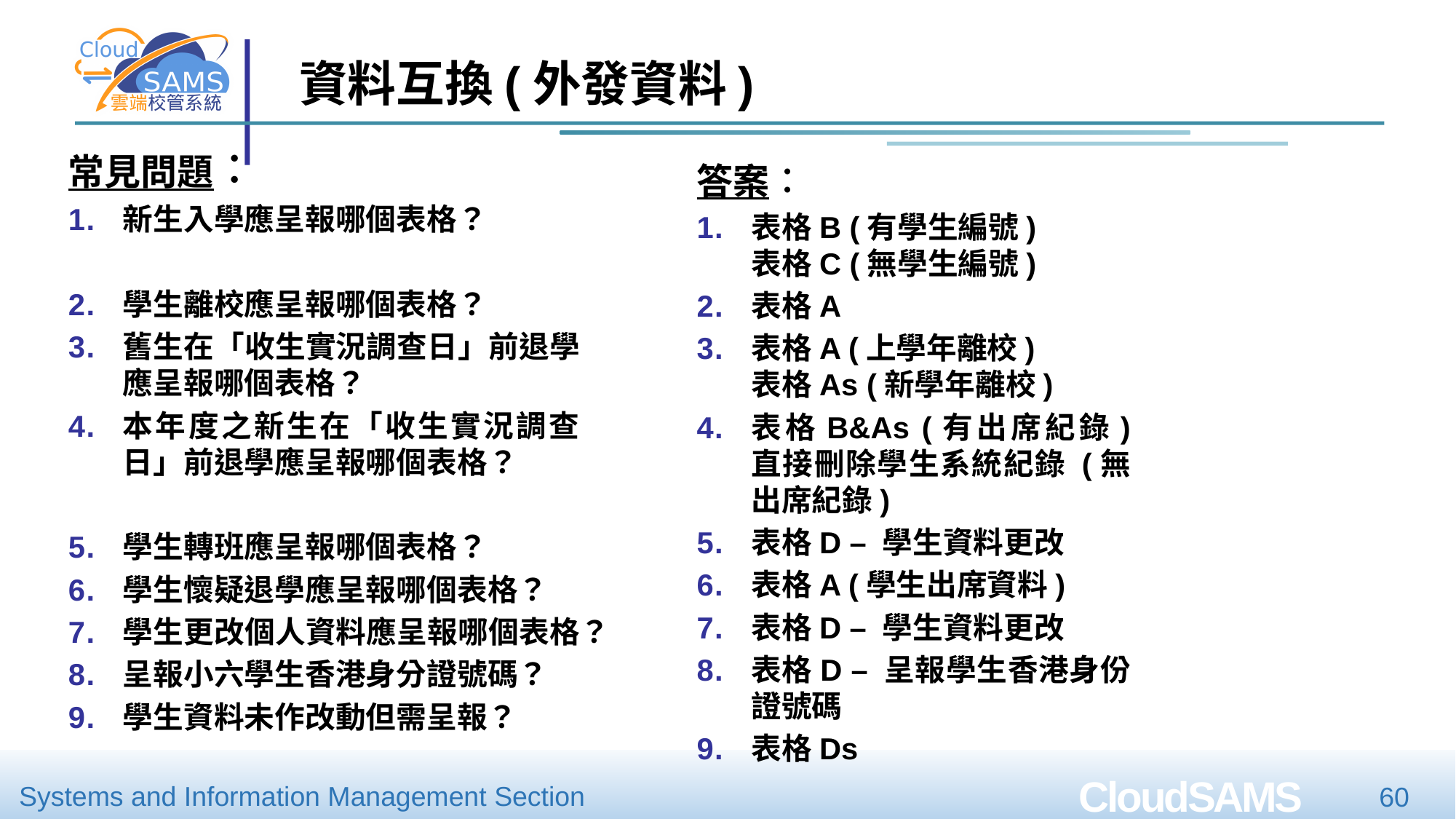

# 資料互換(外發資料)
常見問題︰
新生入學應呈報哪個表格？

學生離校應呈報哪個表格？
舊生在「收生實況調查日」前退學應呈報哪個表格？
本年度之新生在「收生實況調查日」前退學應呈報哪個表格？

學生轉班應呈報哪個表格？
學生懷疑退學應呈報哪個表格？
學生更改個人資料應呈報哪個表格？
呈報小六學生香港身分證號碼？
學生資料未作改動但需呈報？

答案︰
表格B (有學生編號)
表格C (無學生編號)
表格A
表格A (上學年離校)
表格As (新學年離校)
表格B&As (有出席紀錄)
直接刪除學生系統紀錄 (無出席紀錄)
表格D – 學生資料更改
表格A (學生出席資料)
表格D – 學生資料更改
表格D – 呈報學生香港身份證號碼
表格Ds
60